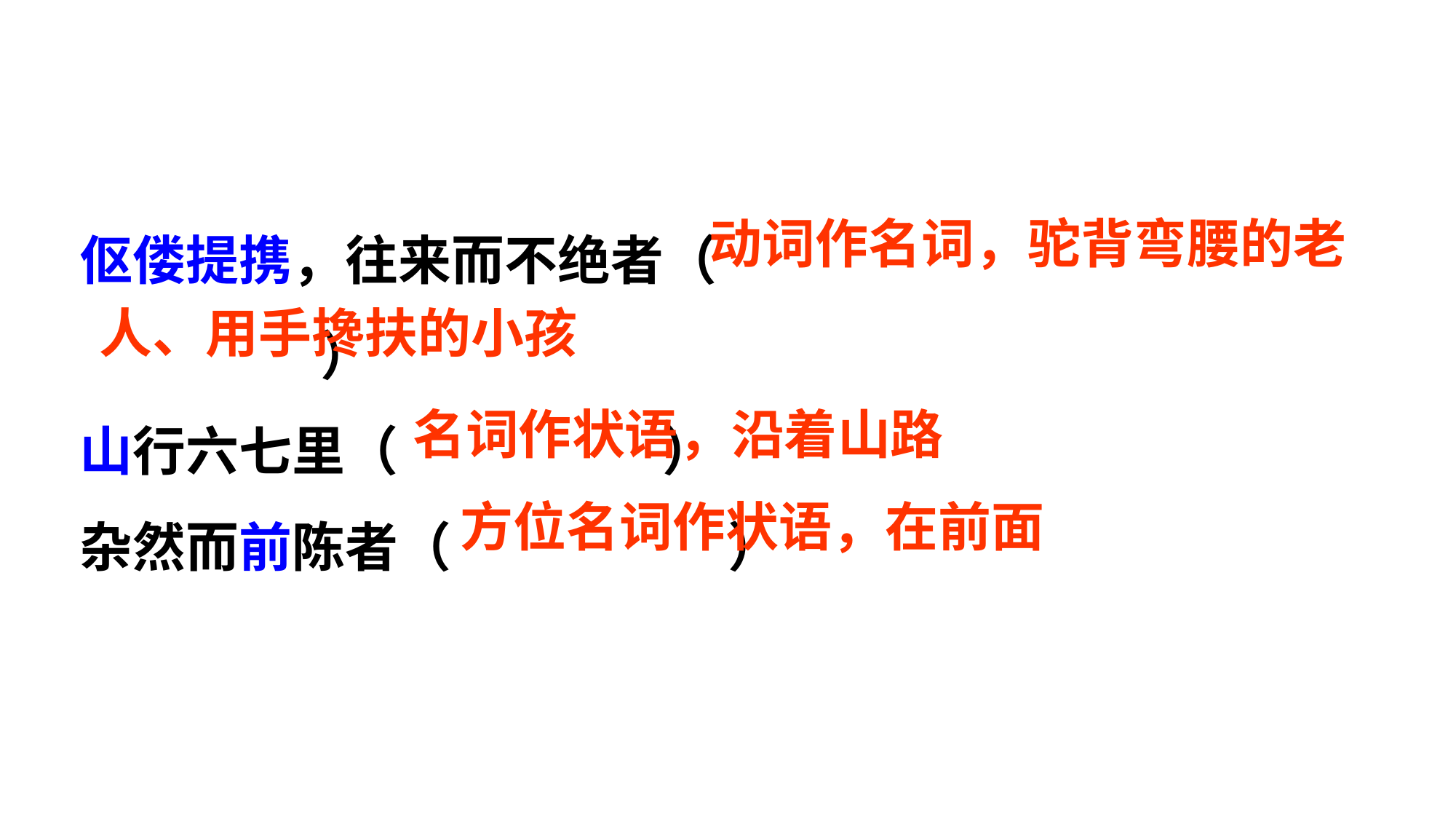

伛偻提携，往来而不绝者（
                   ）
山行六七里（                      ）
杂然而前陈者（                       ）
动词作名词，驼背弯腰的老
人、用手搀扶的小孩
名词作状语，沿着山路
方位名词作状语，在前面